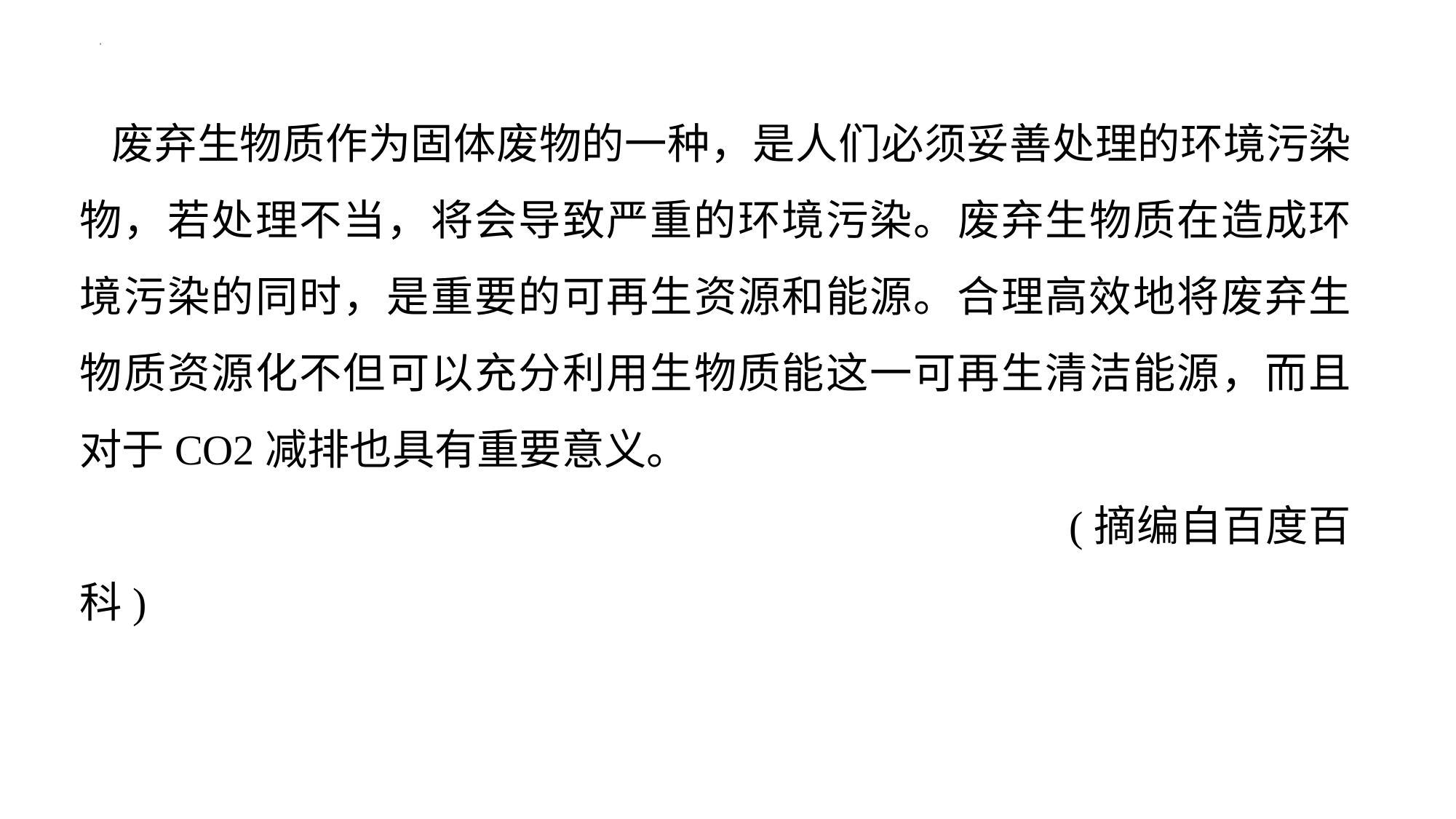

#
废弃生物质作为固体废物的一种，是人们必须妥善处理的环境污染物，若处理不当，将会导致严重的环境污染。废弃生物质在造成环境污染的同时，是重要的可再生资源和能源。合理高效地将废弃生物质资源化不但可以充分利用生物质能这一可再生清洁能源，而且对于CO2减排也具有重要意义。
                                                                                      (摘编自百度百科)